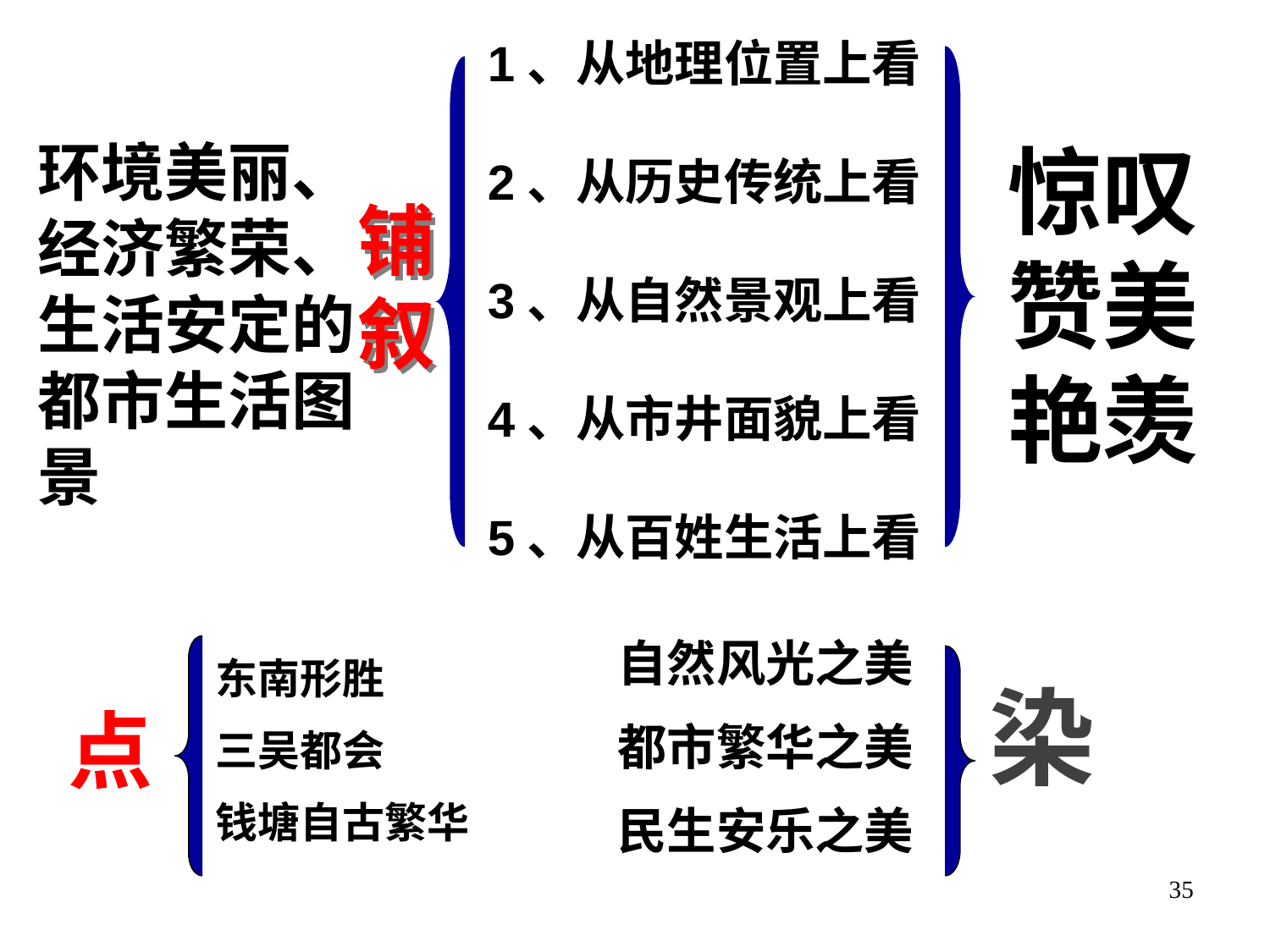

1、从地理位置上看

2、从历史传统上看

3、从自然景观上看

4、从市井面貌上看

5、从百姓生活上看

环境美丽、经济繁荣、生活安定的都市生活图景
惊叹
赞美
艳羡
铺
叙

自然风光之美
都市繁华之美
民生安乐之美

东南形胜
三吴都会
钱塘自古繁华
染
点
35